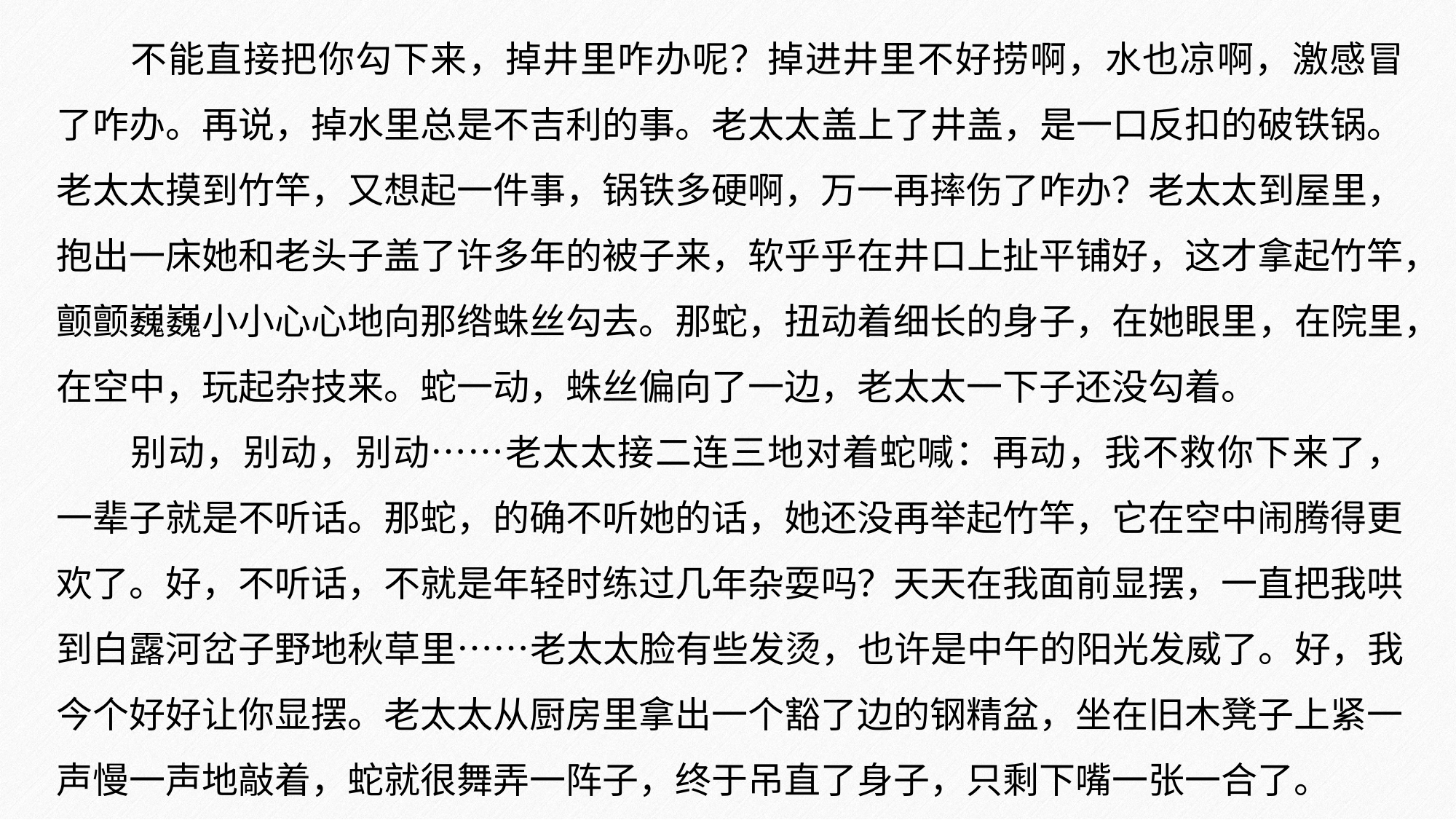

不能直接把你勾下来，掉井里咋办呢？掉进井里不好捞啊，水也凉啊，激感冒了咋办。再说，掉水里总是不吉利的事。老太太盖上了井盖，是一口反扣的破铁锅。老太太摸到竹竿，又想起一件事，锅铁多硬啊，万一再摔伤了咋办？老太太到屋里，抱出一床她和老头子盖了许多年的被子来，软乎乎在井口上扯平铺好，这才拿起竹竿，颤颤巍巍小小心心地向那绺蛛丝勾去。那蛇，扭动着细长的身子，在她眼里，在院里，在空中，玩起杂技来。蛇一动，蛛丝偏向了一边，老太太一下子还没勾着。
别动，别动，别动……老太太接二连三地对着蛇喊：再动，我不救你下来了，一辈子就是不听话。那蛇，的确不听她的话，她还没再举起竹竿，它在空中闹腾得更欢了。好，不听话，不就是年轻时练过几年杂耍吗？天天在我面前显摆，一直把我哄到白露河岔子野地秋草里……老太太脸有些发烫，也许是中午的阳光发威了。好，我今个好好让你显摆。老太太从厨房里拿出一个豁了边的钢精盆，坐在旧木凳子上紧一声慢一声地敲着，蛇就很舞弄一阵子，终于吊直了身子，只剩下嘴一张一合了。